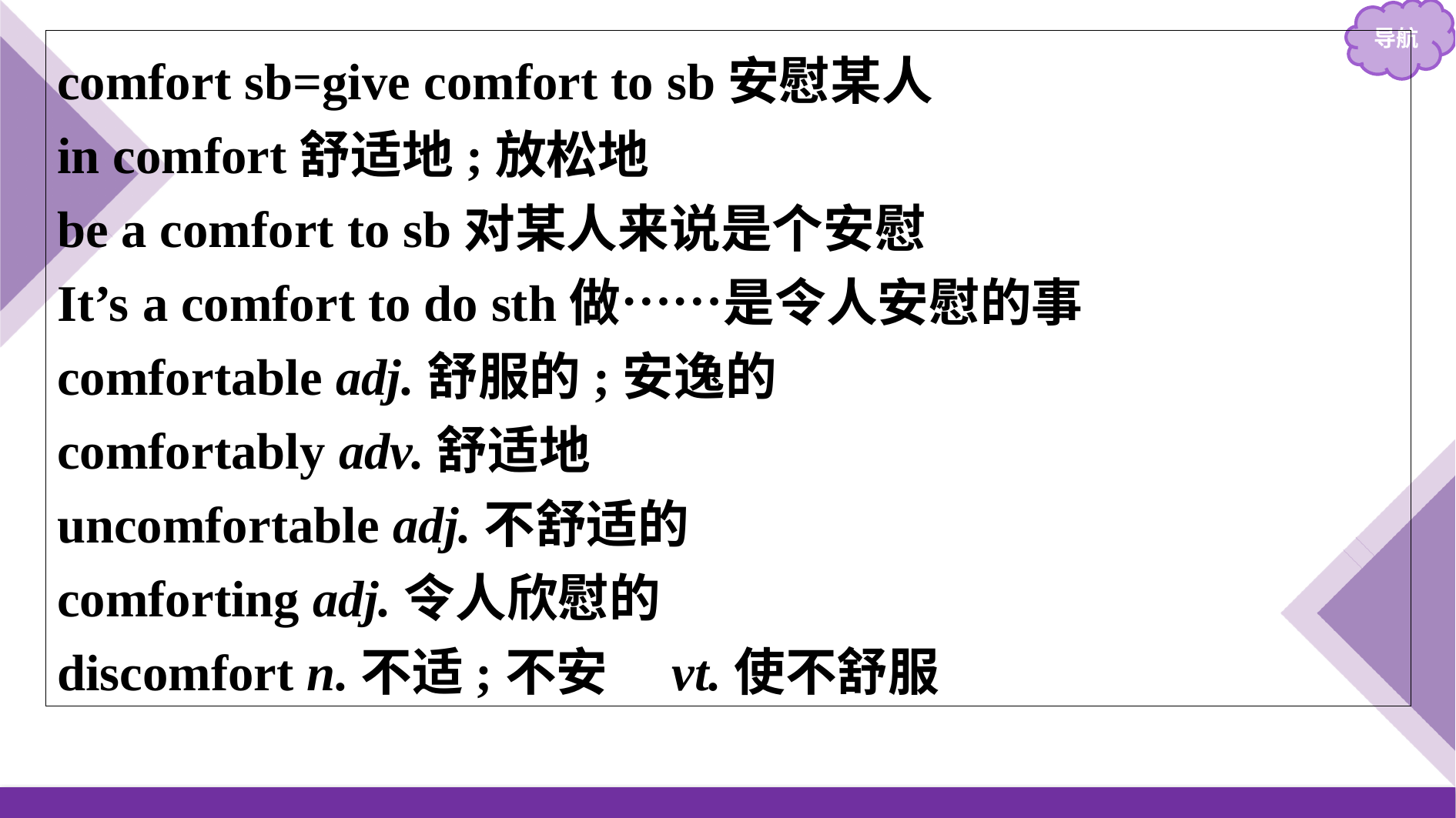

comfort sb=give comfort to sb安慰某人
in comfort舒适地;放松地
be a comfort to sb对某人来说是个安慰
It’s a comfort to do sth做……是令人安慰的事
comfortable adj.舒服的;安逸的
comfortably adv.舒适地
uncomfortable adj.不舒适的
comforting adj.令人欣慰的
discomfort n.不适;不安　vt.使不舒服